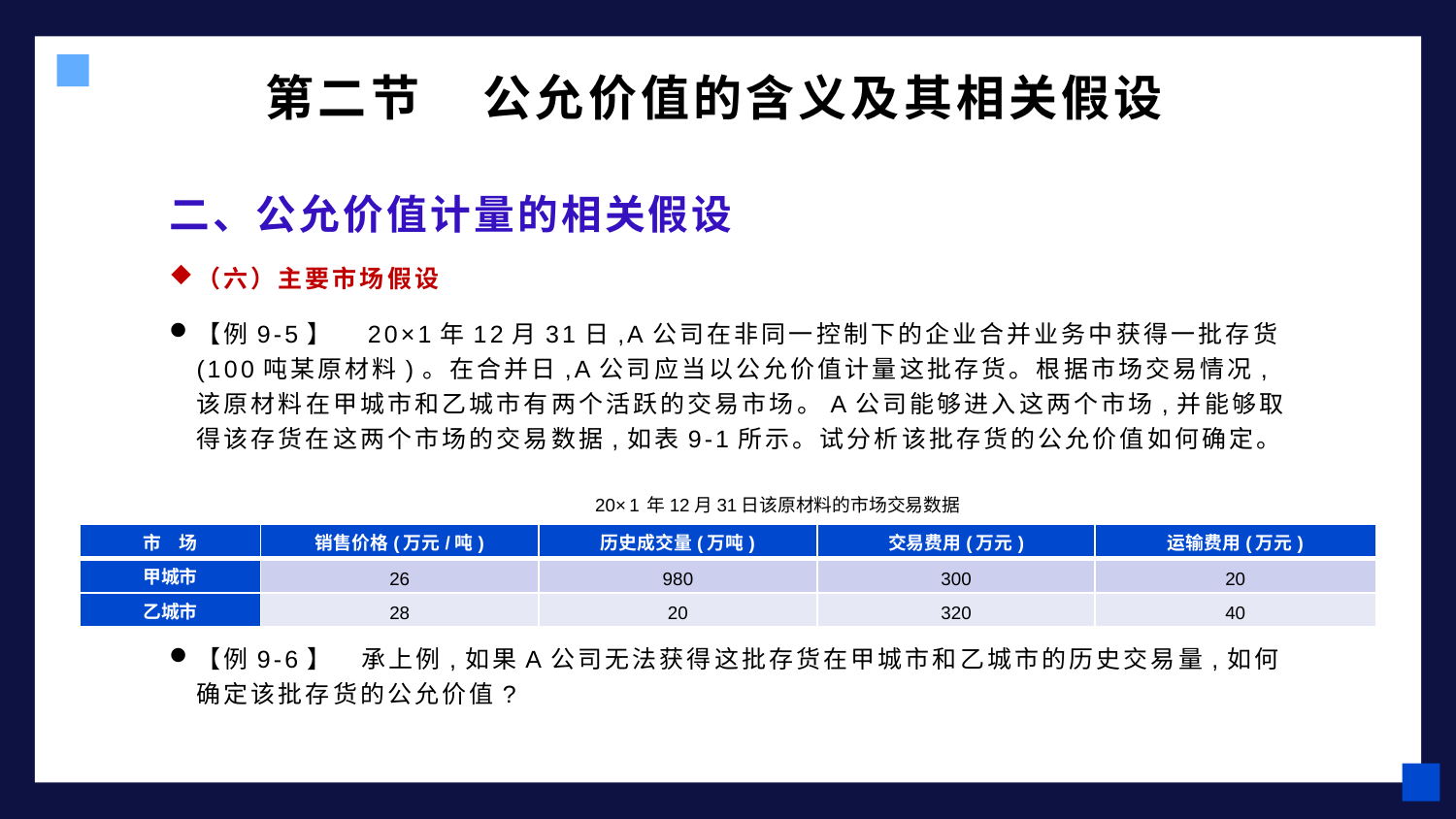

# 第二节    公允价值的含义及其相关假设
二、公允价值计量的相关假设
（六）主要市场假设
【例9-5】　20×1年12月31日,A公司在非同一控制下的企业合并业务中获得一批存货(100吨某原材料)。在合并日,A公司应当以公允价值计量这批存货。根据市场交易情况,该原材料在甲城市和乙城市有两个活跃的交易市场。A公司能够进入这两个市场,并能够取得该存货在这两个市场的交易数据,如表9-1所示。试分析该批存货的公允价值如何确定。

【例9-6】　承上例,如果A公司无法获得这批存货在甲城市和乙城市的历史交易量,如何确定该批存货的公允价值?

20×1年12月31日该原材料的市场交易数据
| 市　场 | 销售价格(万元/吨) | 历史成交量(万吨) | 交易费用(万元) | 运输费用(万元) |
| --- | --- | --- | --- | --- |
| 甲城市 | 26 | 980 | 300 | 20 |
| 乙城市 | 28 | 20 | 320 | 40 |